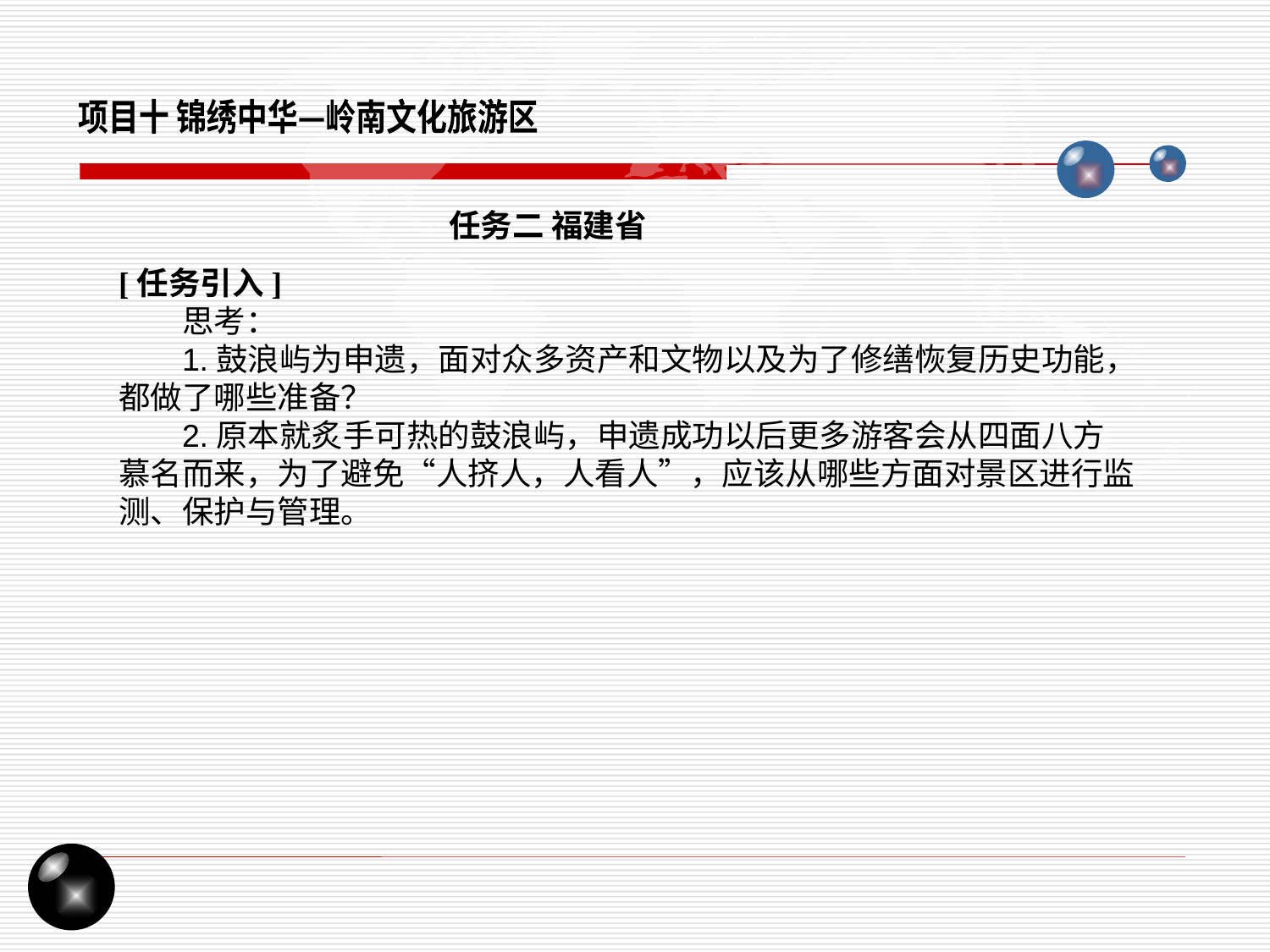

项目十 锦绣中华—岭南文化旅游区
任务二 福建省

[任务引入]
思考：
1.鼓浪屿为申遗，面对众多资产和文物以及为了修缮恢复历史功能，都做了哪些准备？
2.原本就炙手可热的鼓浪屿，申遗成功以后更多游客会从四面八方慕名而来，为了避免“人挤人，人看人”，应该从哪些方面对景区进行监测、保护与管理。